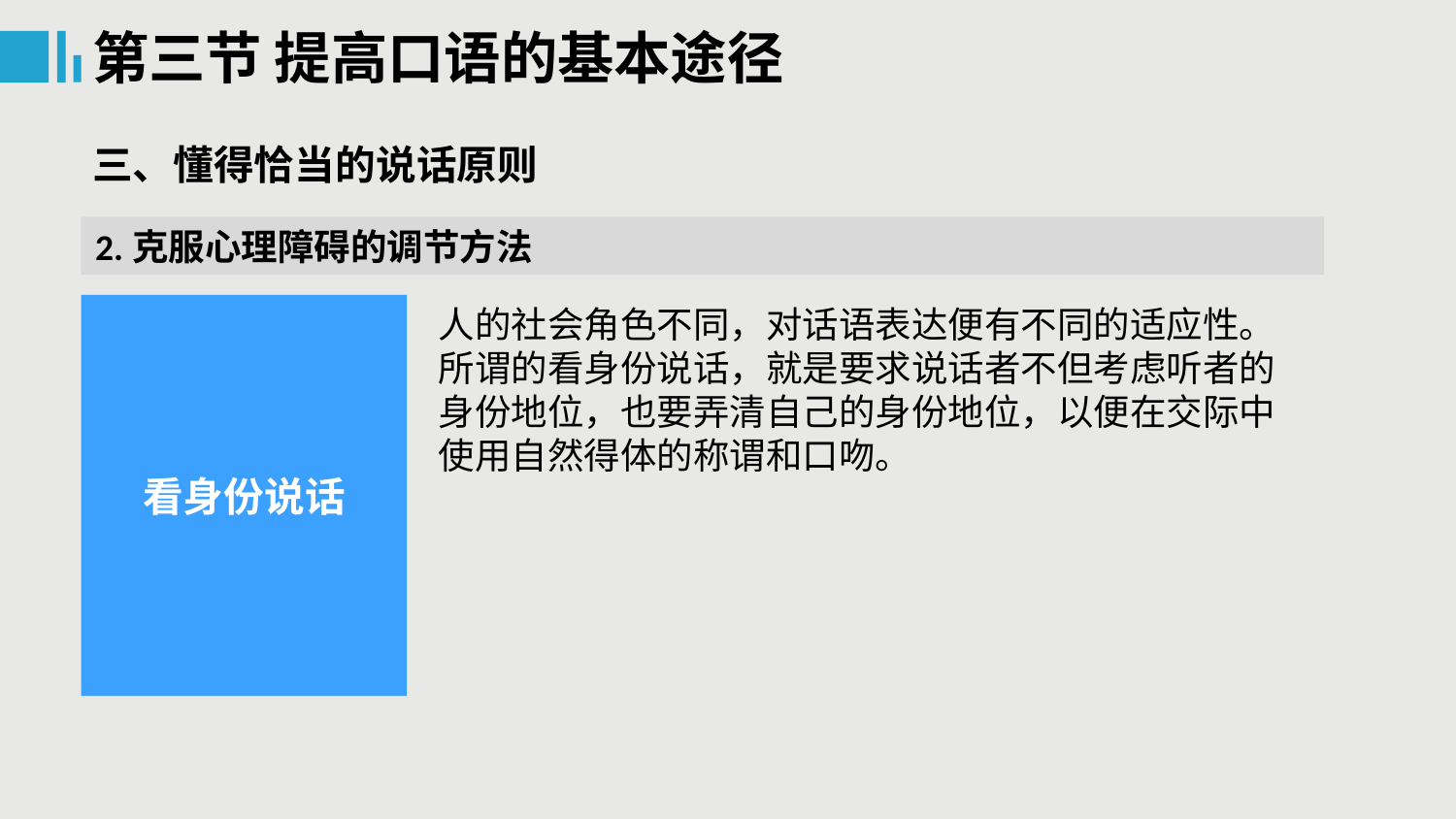

第三节 提高口语的基本途径

三、懂得恰当的说话原则
2.克服心理障碍的调节方法
看身份说话
人的社会角色不同，对话语表达便有不同的适应性。所谓的看身份说话，就是要求说话者不但考虑听者的身份地位，也要弄清自己的身份地位，以便在交际中使用自然得体的称谓和口吻。